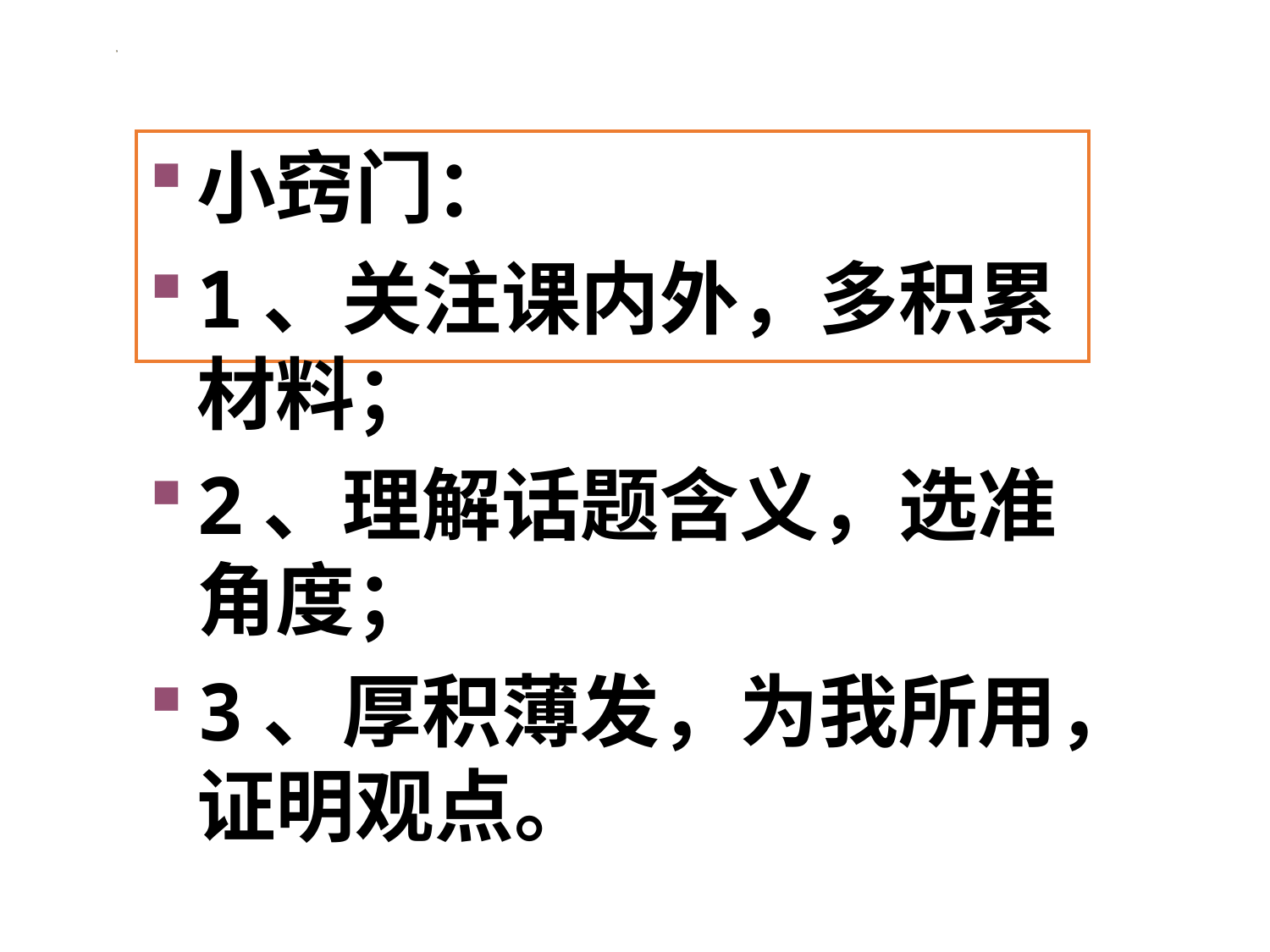

小窍门：
1、关注课内外，多积累材料；
2、理解话题含义，选准角度；
3、厚积薄发，为我所用，证明观点。
#